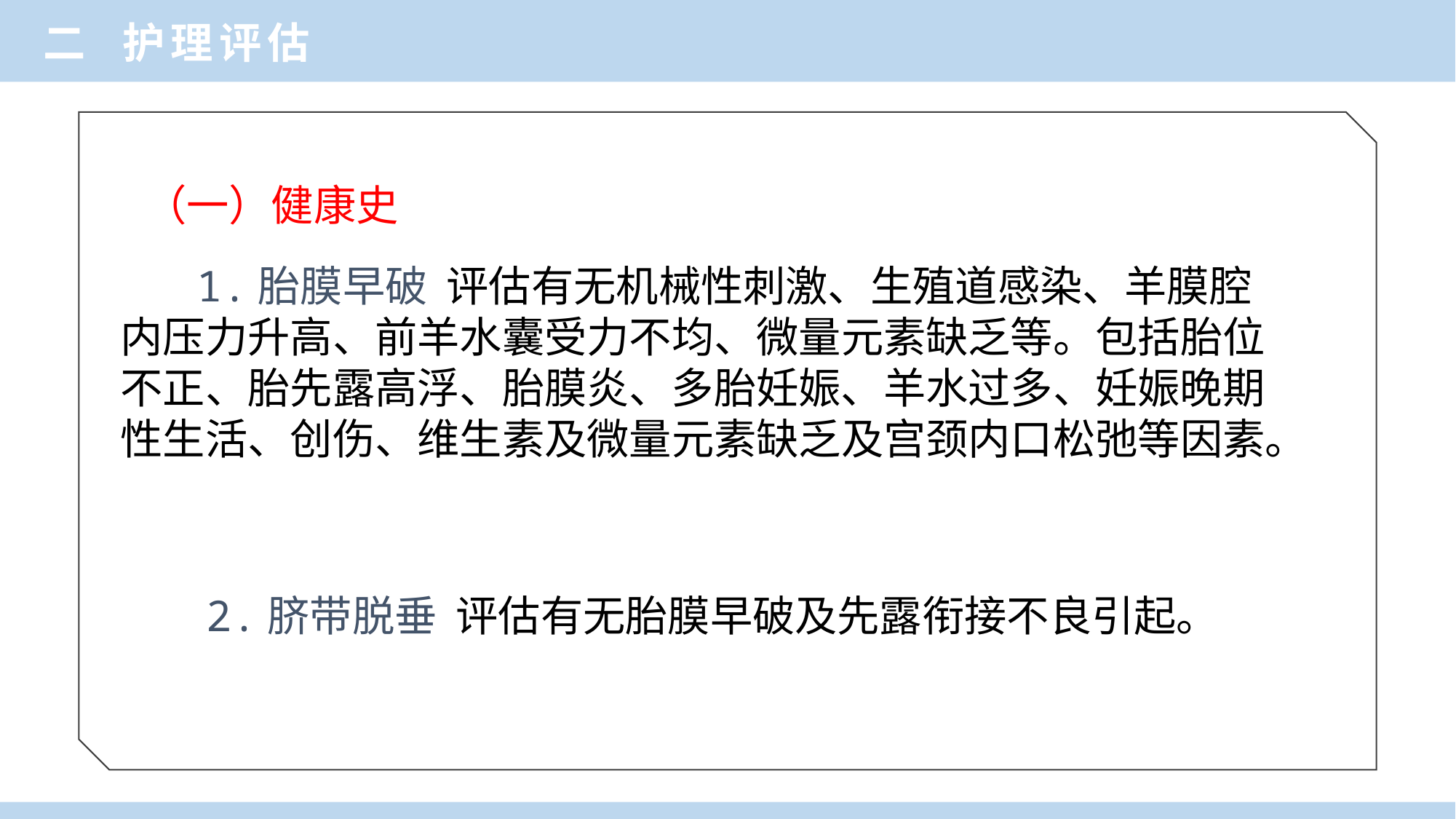

二  护理评估

（一）健康史
   1.胎膜早破  评估有无机械性刺激、生殖道感染、羊膜腔内压力升高、前羊水囊受力不均、微量元素缺乏等。包括胎位不正、胎先露高浮、胎膜炎、多胎妊娠、羊水过多、妊娠晚期性生活、创伤、维生素及微量元素缺乏及宫颈内口松弛等因素。
   2.脐带脱垂  评估有无胎膜早破及先露衔接不良引起。